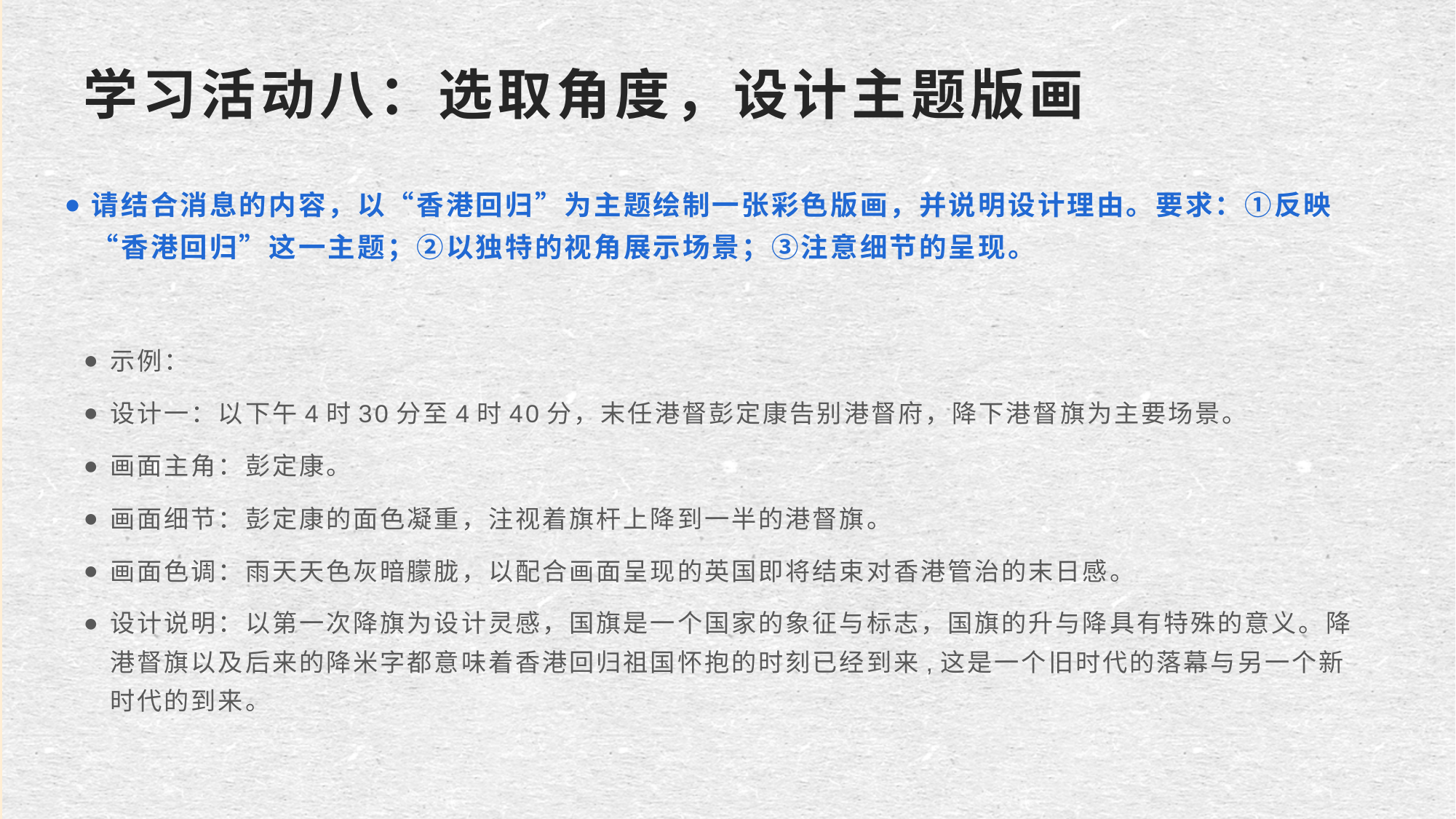

# 学习活动八：选取角度，设计主题版画
请结合消息的内容，以“香港回归”为主题绘制一张彩色版画，并说明设计理由。要求：①反映“香港回归”这一主题；②以独特的视角展示场景；③注意细节的呈现。
示例：
设计一：以下午4时30分至4时40分，末任港督彭定康告别港督府，降下港督旗为主要场景。
画面主角：彭定康。
画面细节：彭定康的面色凝重，注视着旗杆上降到一半的港督旗。
画面色调：雨天天色灰暗朦胧，以配合画面呈现的英国即将结束对香港管治的末日感。
设计说明：以第一次降旗为设计灵感，国旗是一个国家的象征与标志，国旗的升与降具有特殊的意义。降港督旗以及后来的降米字都意味着香港回归祖国怀抱的时刻已经到来,这是一个旧时代的落幕与另一个新时代的到来。